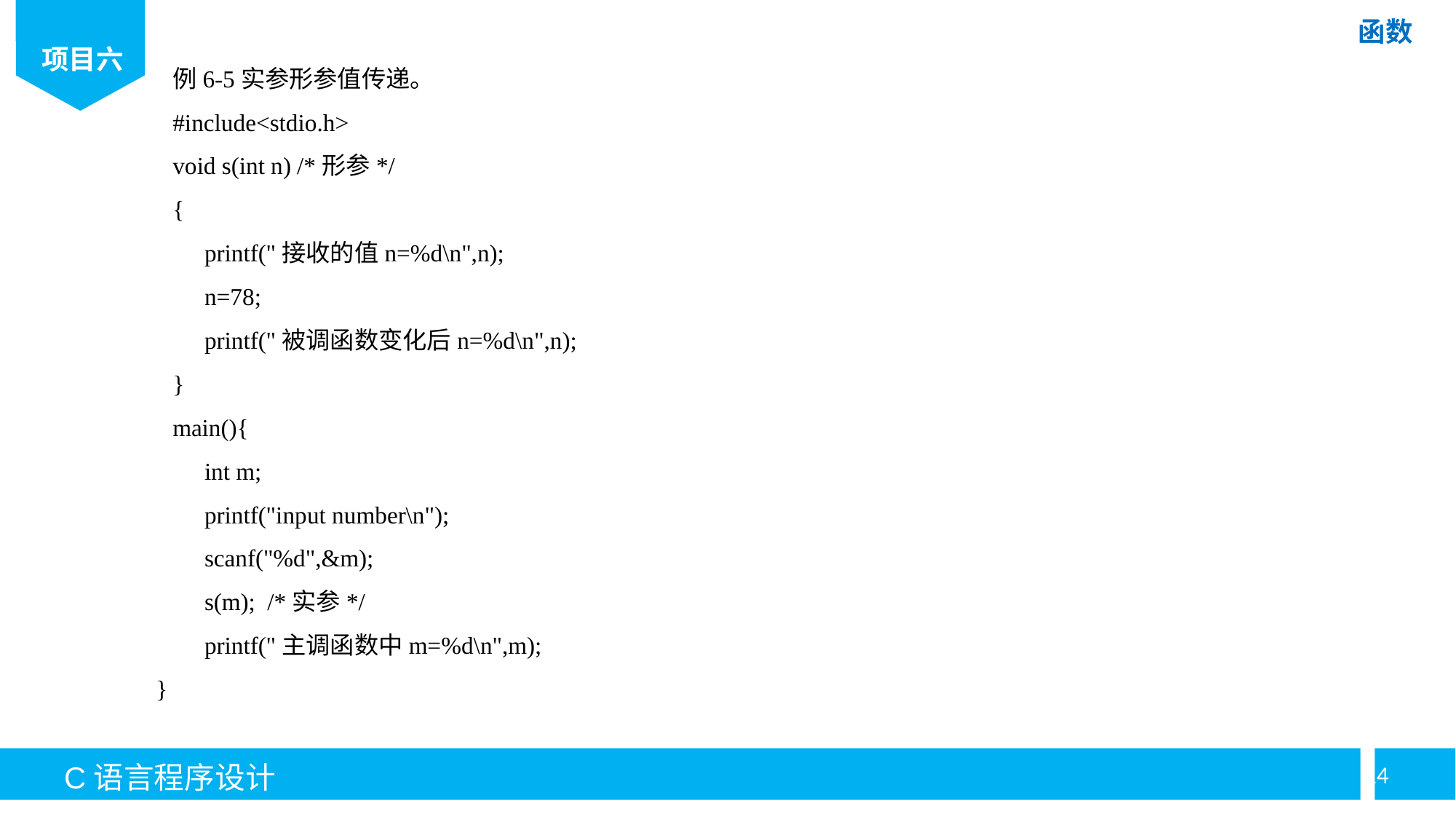

例6-5实参形参值传递。
#include<stdio.h>
void s(int n) /*形参*/
{
printf("接收的值n=%d\n",n);
n=78;
printf("被调函数变化后n=%d\n",n);
}
main(){
int m;
printf("input number\n");
scanf("%d",&m);
s(m);  /*实参*/
printf("主调函数中m=%d\n",m);
}